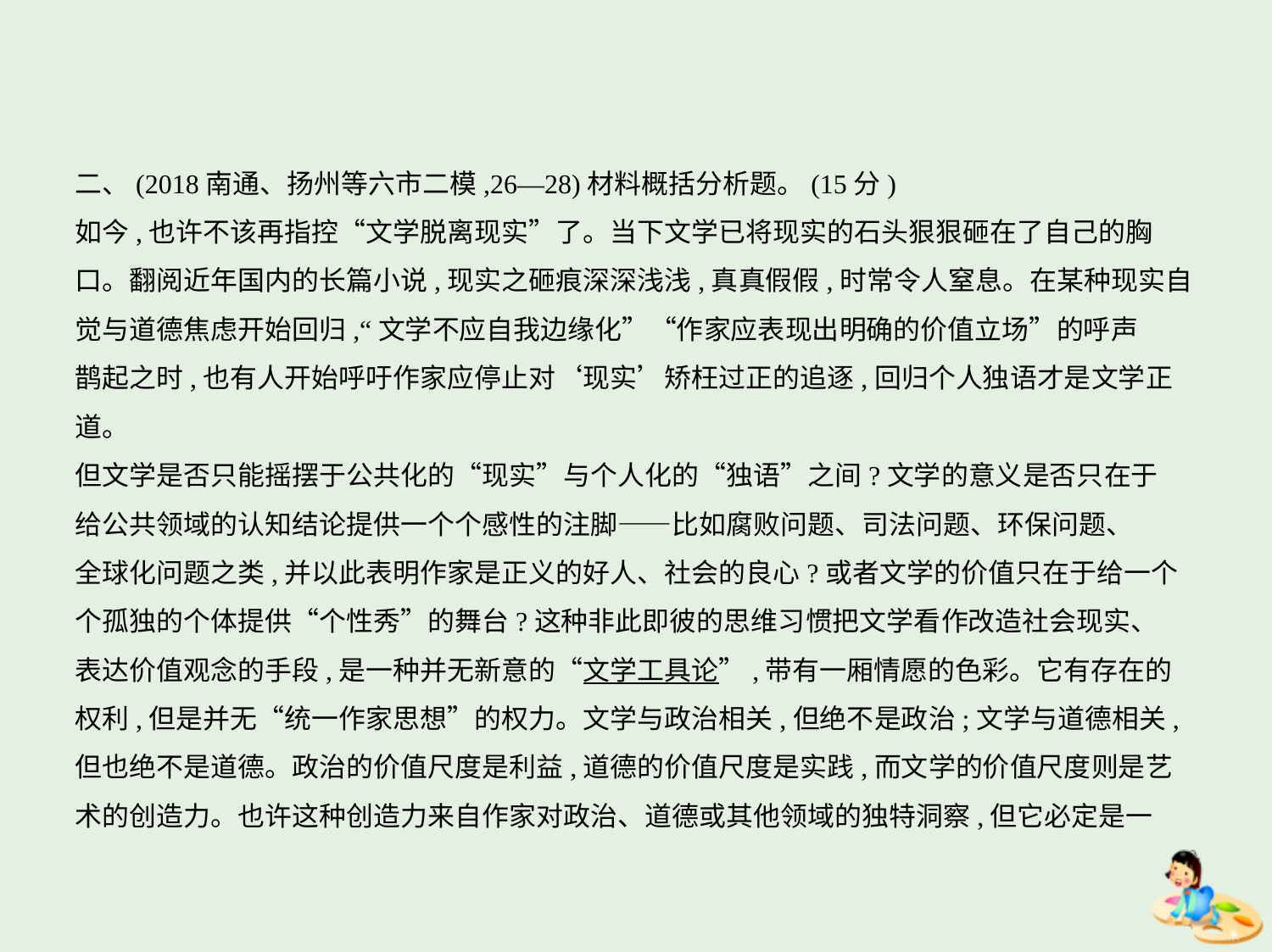

二、(2018南通、扬州等六市二模,26—28)材料概括分析题。(15分)
如今,也许不该再指控“文学脱离现实”了。当下文学已将现实的石头狠狠砸在了自己的胸
口。翻阅近年国内的长篇小说,现实之砸痕深深浅浅,真真假假,时常令人窒息。在某种现实自
觉与道德焦虑开始回归,“文学不应自我边缘化”“作家应表现出明确的价值立场”的呼声
鹊起之时,也有人开始呼吁作家应停止对‘现实’矫枉过正的追逐,回归个人独语才是文学正道。
但文学是否只能摇摆于公共化的“现实”与个人化的“独语”之间?文学的意义是否只在于
给公共领域的认知结论提供一个个感性的注脚——比如腐败问题、司法问题、环保问题、
全球化问题之类,并以此表明作家是正义的好人、社会的良心?或者文学的价值只在于给一个
个孤独的个体提供“个性秀”的舞台?这种非此即彼的思维习惯把文学看作改造社会现实、
表达价值观念的手段,是一种并无新意的“文学工具论”,带有一厢情愿的色彩。它有存在的
权利,但是并无“统一作家思想”的权力。文学与政治相关,但绝不是政治;文学与道德相关,
但也绝不是道德。政治的价值尺度是利益,道德的价值尺度是实践,而文学的价值尺度则是艺
术的创造力。也许这种创造力来自作家对政治、道德或其他领域的独特洞察,但它必定是一